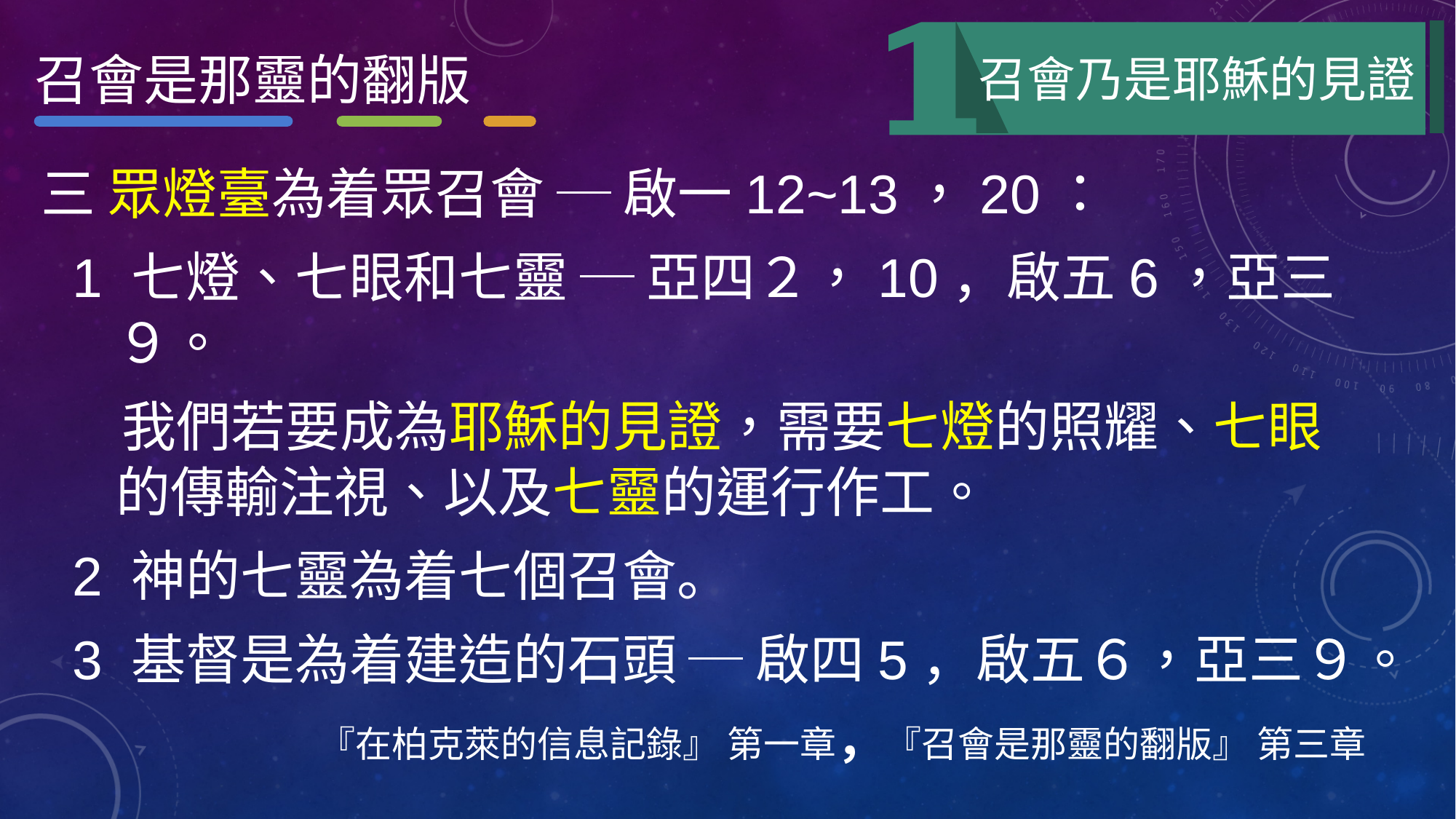

召會是那靈的翻版
召會乃是耶穌的見證

三 眾燈臺為着眾召會 ─ 啟一12~13，20：

1 七燈、七眼和七靈 ─ 亞四２，10，啟五6，亞三９。
   我們若要成為耶穌的見證，需要七燈的照耀、七眼的傳輸注視、以及七靈的運行作工。
2 神的七靈為着七個召會。
3 基督是為着建造的石頭 ─ 啟四5，啟五６，亞三９。
『在柏克萊的信息記錄』 第一章，『召會是那靈的翻版』 第三章